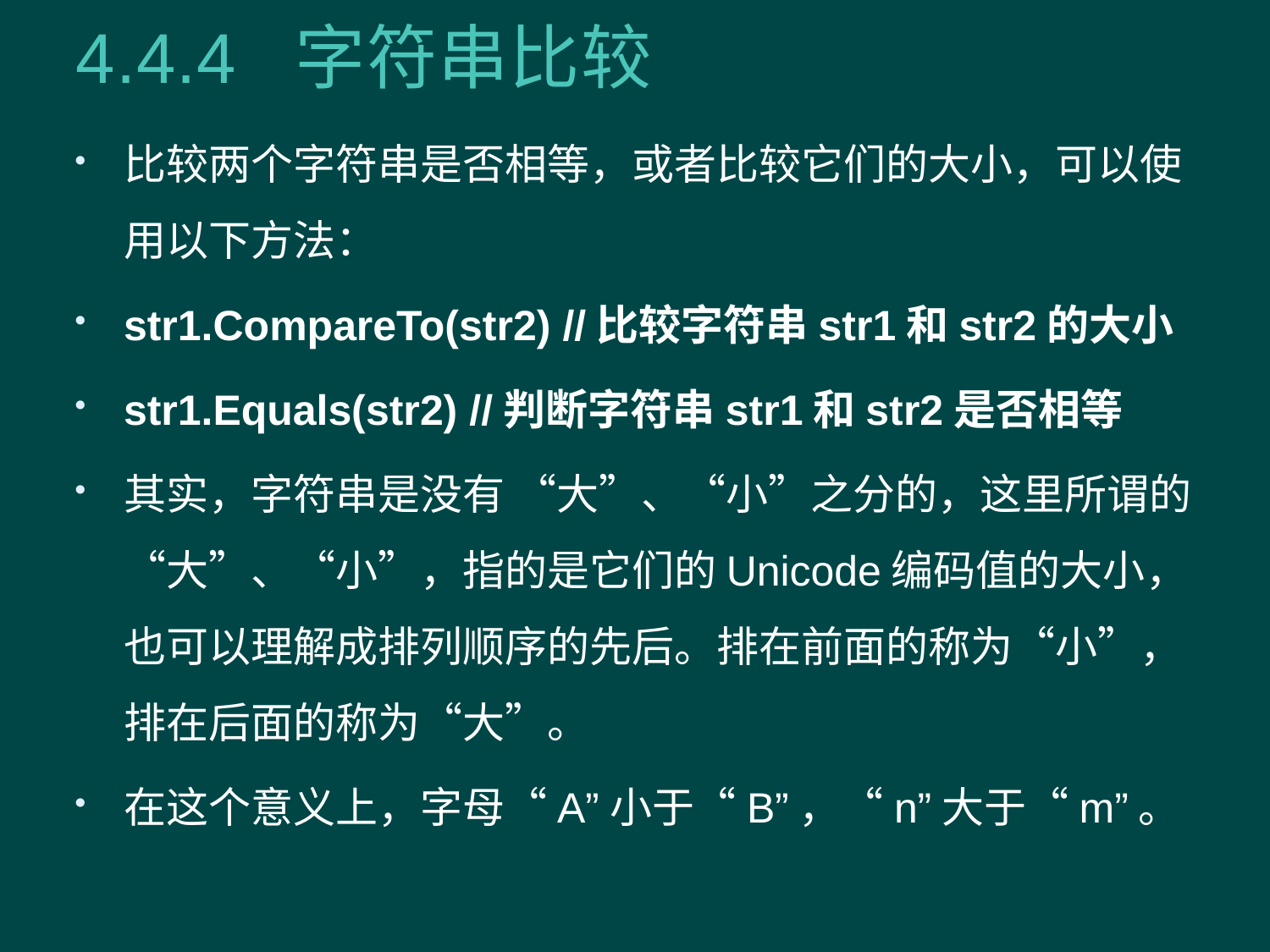

# 4.4.4  字符串比较
比较两个字符串是否相等，或者比较它们的大小，可以使用以下方法：
str1.CompareTo(str2) //比较字符串str1和str2的大小
str1.Equals(str2) //判断字符串str1和str2是否相等
其实，字符串是没有 “大”、“小”之分的，这里所谓的“大”、“小”，指的是它们的Unicode编码值的大小，也可以理解成排列顺序的先后。排在前面的称为“小”，排在后面的称为“大”。
在这个意义上，字母“A”小于“B”，“n”大于“m”。